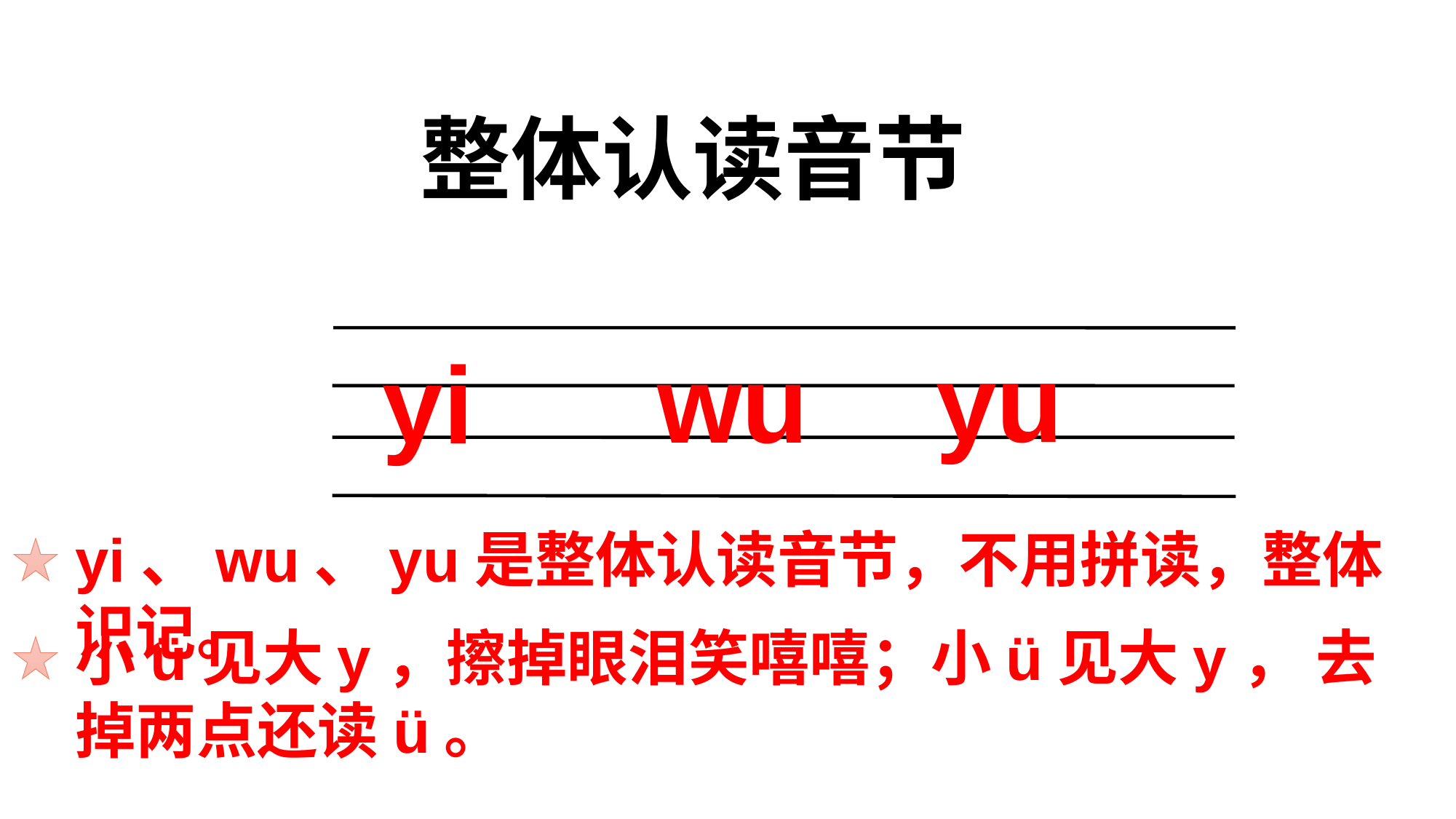

整体认读音节
yu

wu
yi

yi、wu、yu是整体认读音节，不用拼读，整体识记。

小ü见大y，擦掉眼泪笑嘻嘻；小ü见大y， 去掉两点还读ü。